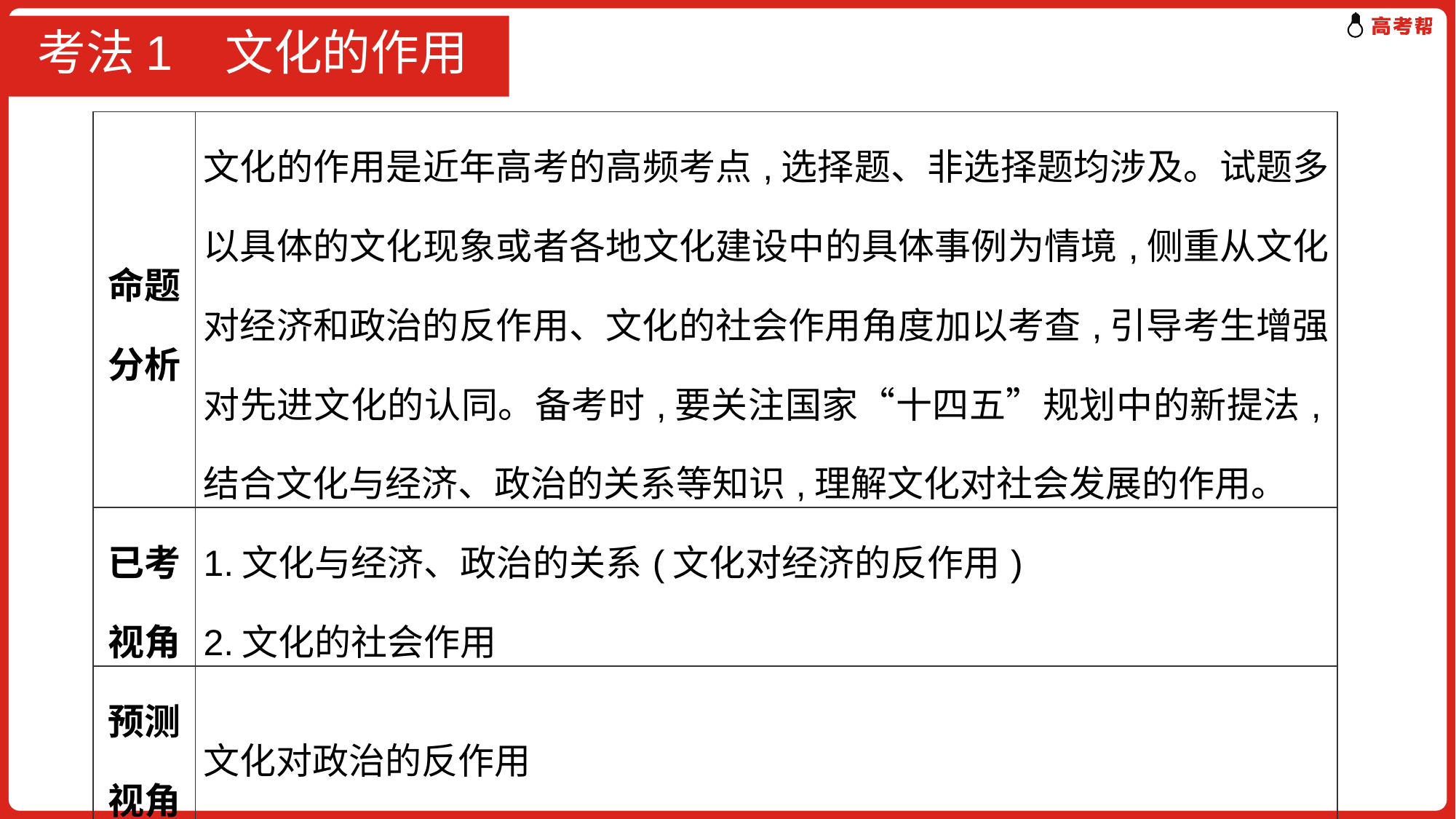

# 考法1   文化的作用
| 命题分析 | 文化的作用是近年高考的高频考点,选择题、非选择题均涉及。试题多以具体的文化现象或者各地文化建设中的具体事例为情境,侧重从文化对经济和政治的反作用、文化的社会作用角度加以考查,引导考生增强对先进文化的认同。备考时,要关注国家“十四五”规划中的新提法,结合文化与经济、政治的关系等知识,理解文化对社会发展的作用。 |
| --- | --- |
| 已考视角 | 1.文化与经济、政治的关系(文化对经济的反作用) 2.文化的社会作用 |
| 预测视角 | 文化对政治的反作用 |